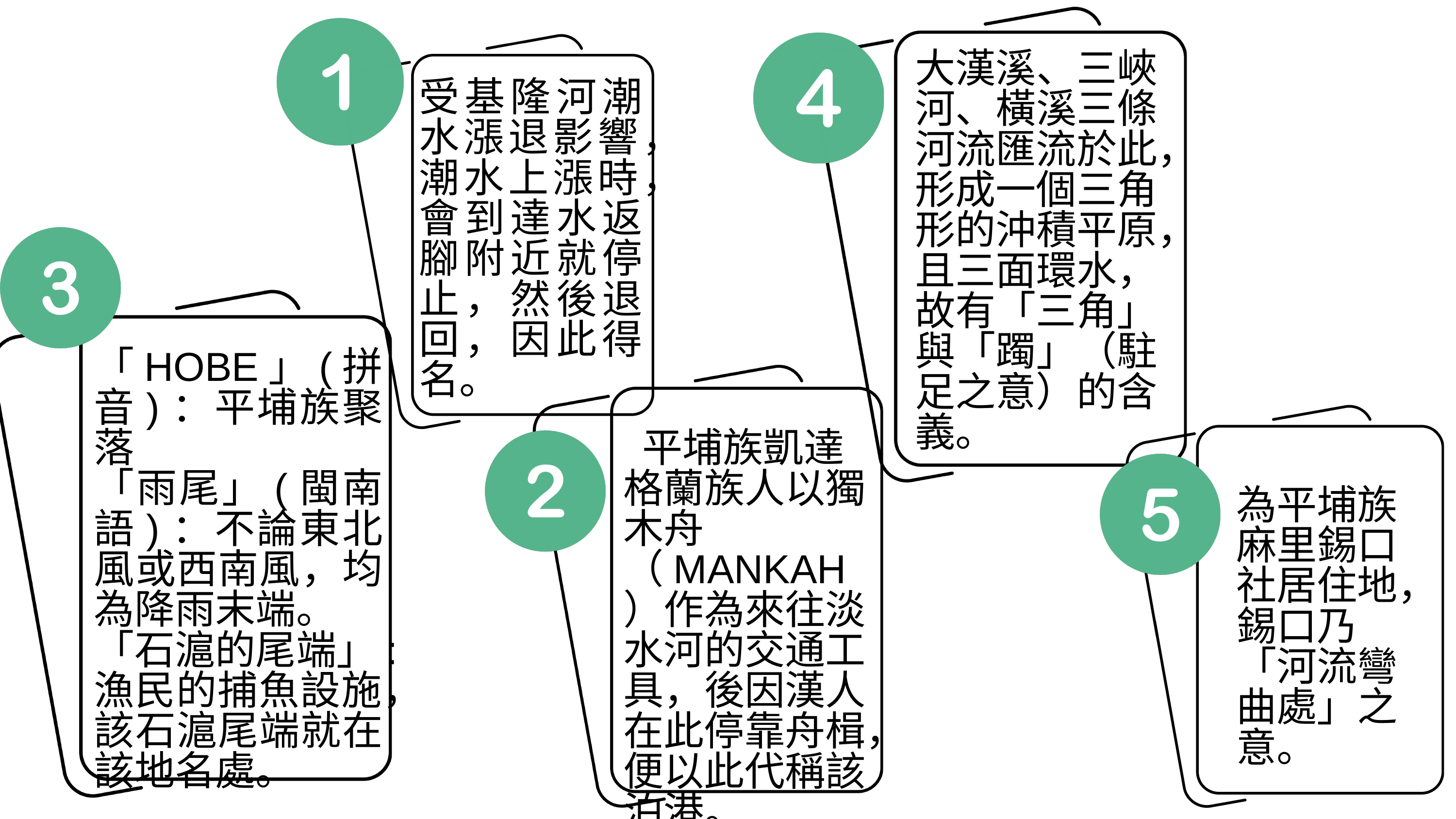

大漢溪、三峽河、橫溪三條河流匯流於此，形成一個三角形的沖積平原，且三面環水，故有「三角」與「躅」（駐足之意）的含義。
受基隆河潮水漲退影響，潮水上漲時，會到達水返腳附近就停止，然後退回，因此得名。

「HOBE」(拼音)：平埔族聚落
「雨尾」(閩南語)：不論東北風或西南風，均為降雨末端。
「石滬的尾端」:漁民的捕魚設施，該石滬尾端就在該地名處。

 平埔族凱達格蘭族人以獨木舟（MANKAH）作為來往淡水河的交通工具，後因漢人在此停靠舟楫，便以此代稱該泊港。

為平埔族麻里錫口社居住地，錫口乃「河流彎曲處」之意。